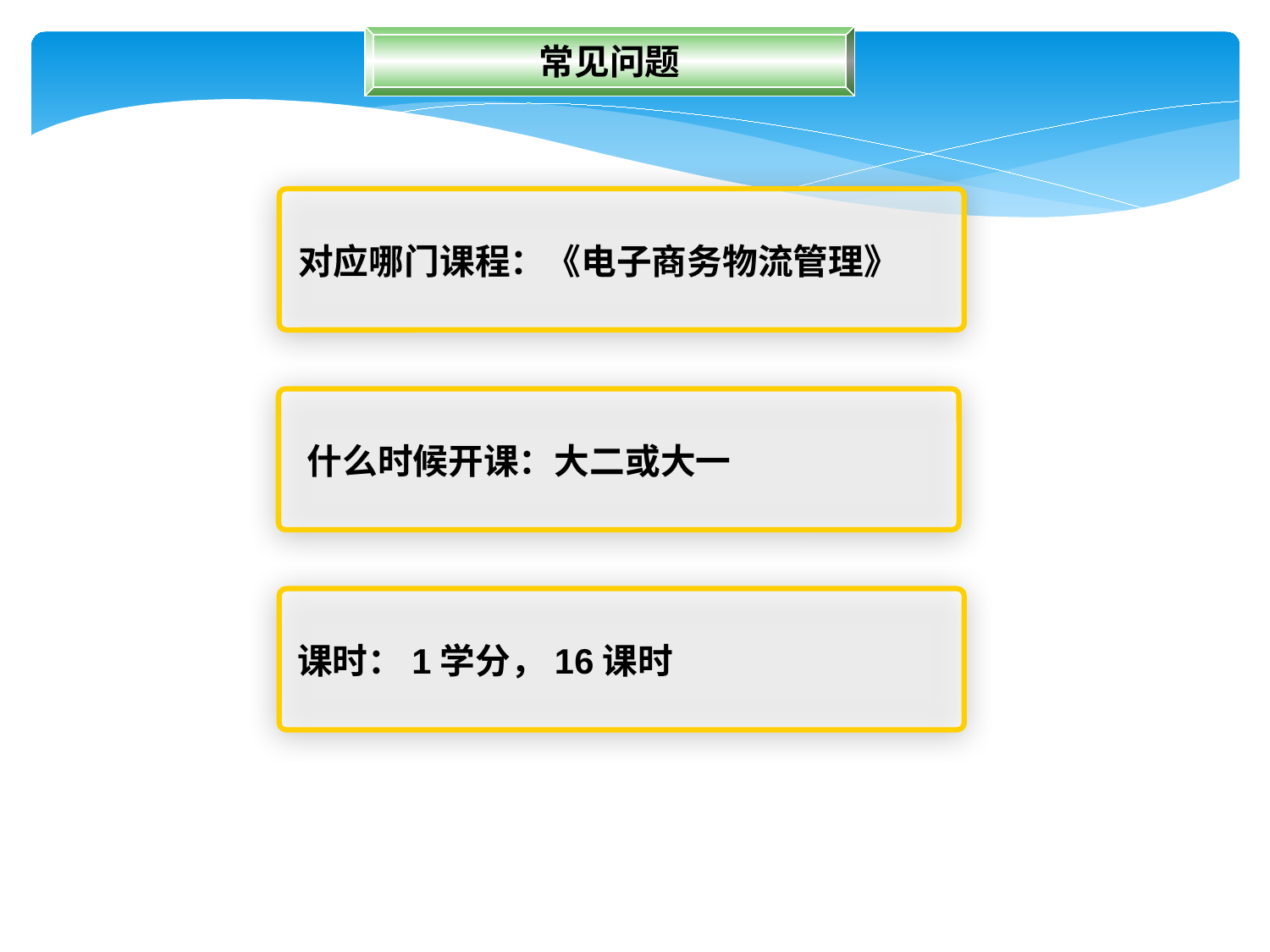

常见问题

对应哪门课程：《电子商务物流管理》

什么时候开课：大二或大一

课时：1学分，16课时